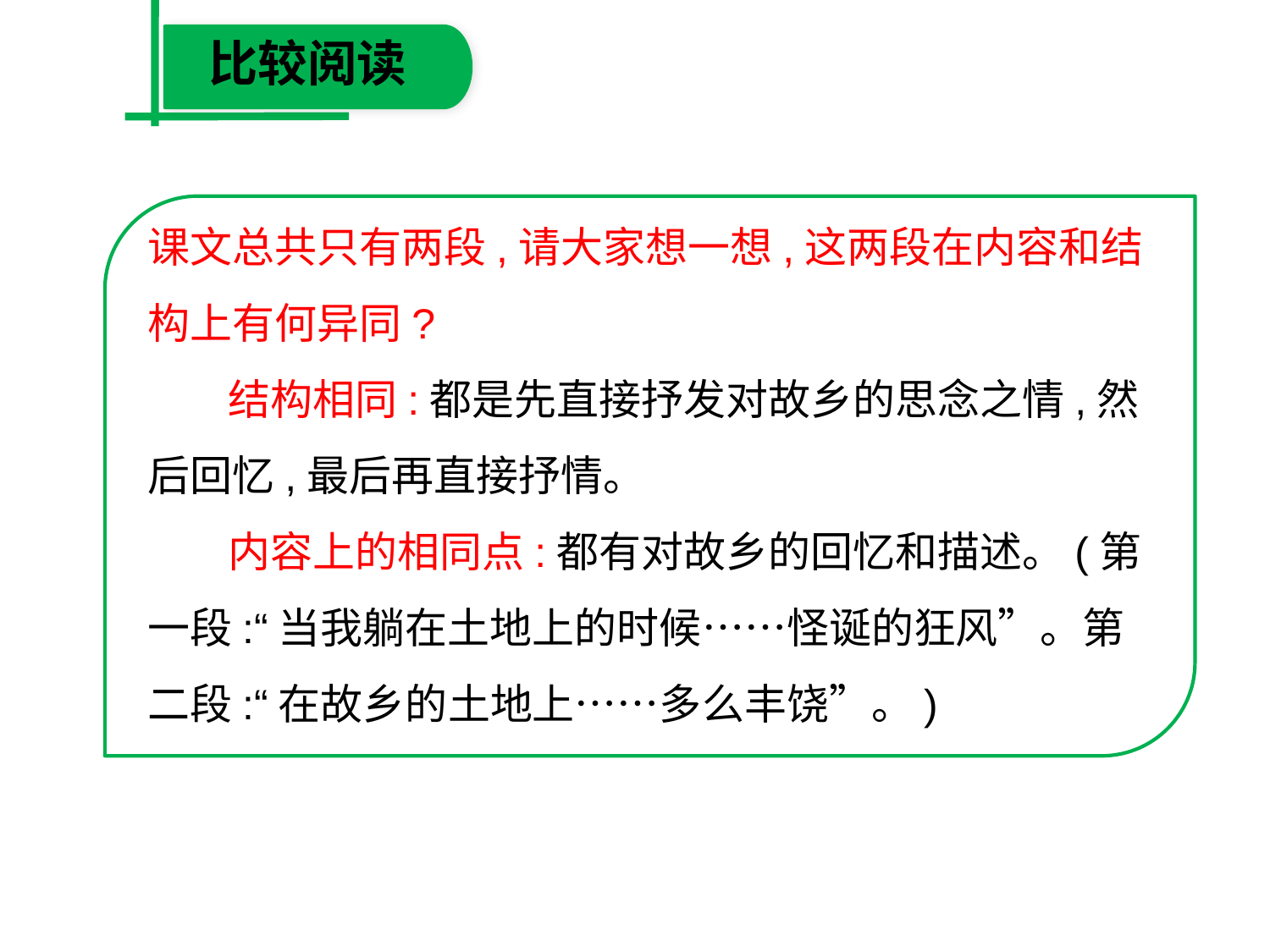

比较阅读
课文总共只有两段,请大家想一想,这两段在内容和结构上有何异同?
　    结构相同:都是先直接抒发对故乡的思念之情,然后回忆,最后再直接抒情。
　    内容上的相同点:都有对故乡的回忆和描述。(第一段:“当我躺在土地上的时候……怪诞的狂风”。第二段:“在故乡的土地上……多么丰饶”。)